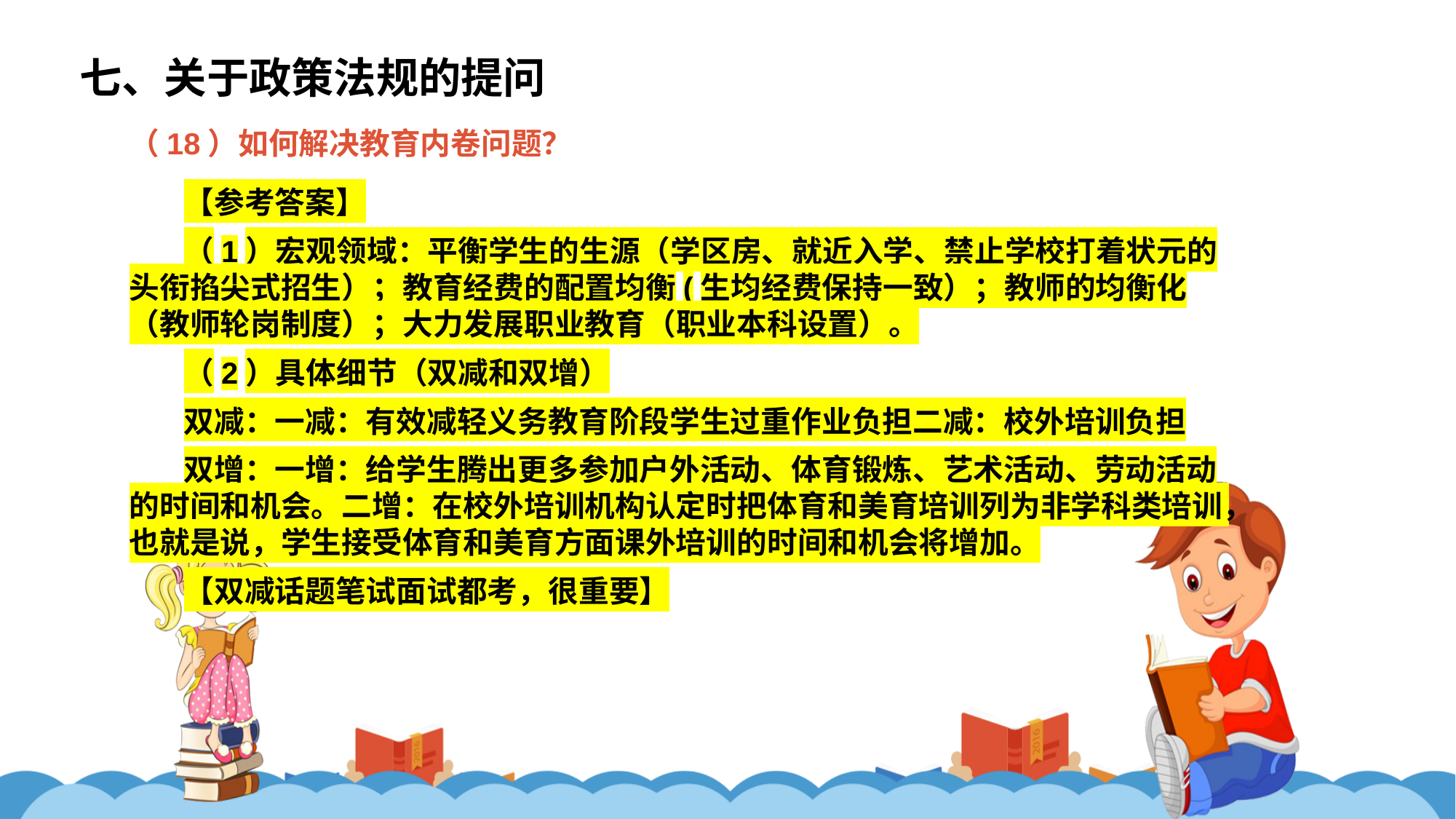

七、关于政策法规的提问
（18）如何解决教育内卷问题？
【参考答案】
（1）宏观领域：平衡学生的生源（学区房、就近入学、禁止学校打着状元的头衔掐尖式招生）；教育经费的配置均衡(生均经费保持一致）；教师的均衡化（教师轮岗制度）；大力发展职业教育（职业本科设置）。
（2）具体细节（双减和双增）
双减：一减：有效减轻义务教育阶段学生过重作业负担二减：校外培训负担
双增：一增：给学生腾出更多参加户外活动、体育锻炼、艺术活动、劳动活动的时间和机会。二增：在校外培训机构认定时把体育和美育培训列为非学科类培训，也就是说，学生接受体育和美育方面课外培训的时间和机会将增加。
【双减话题笔试面试都考，很重要】